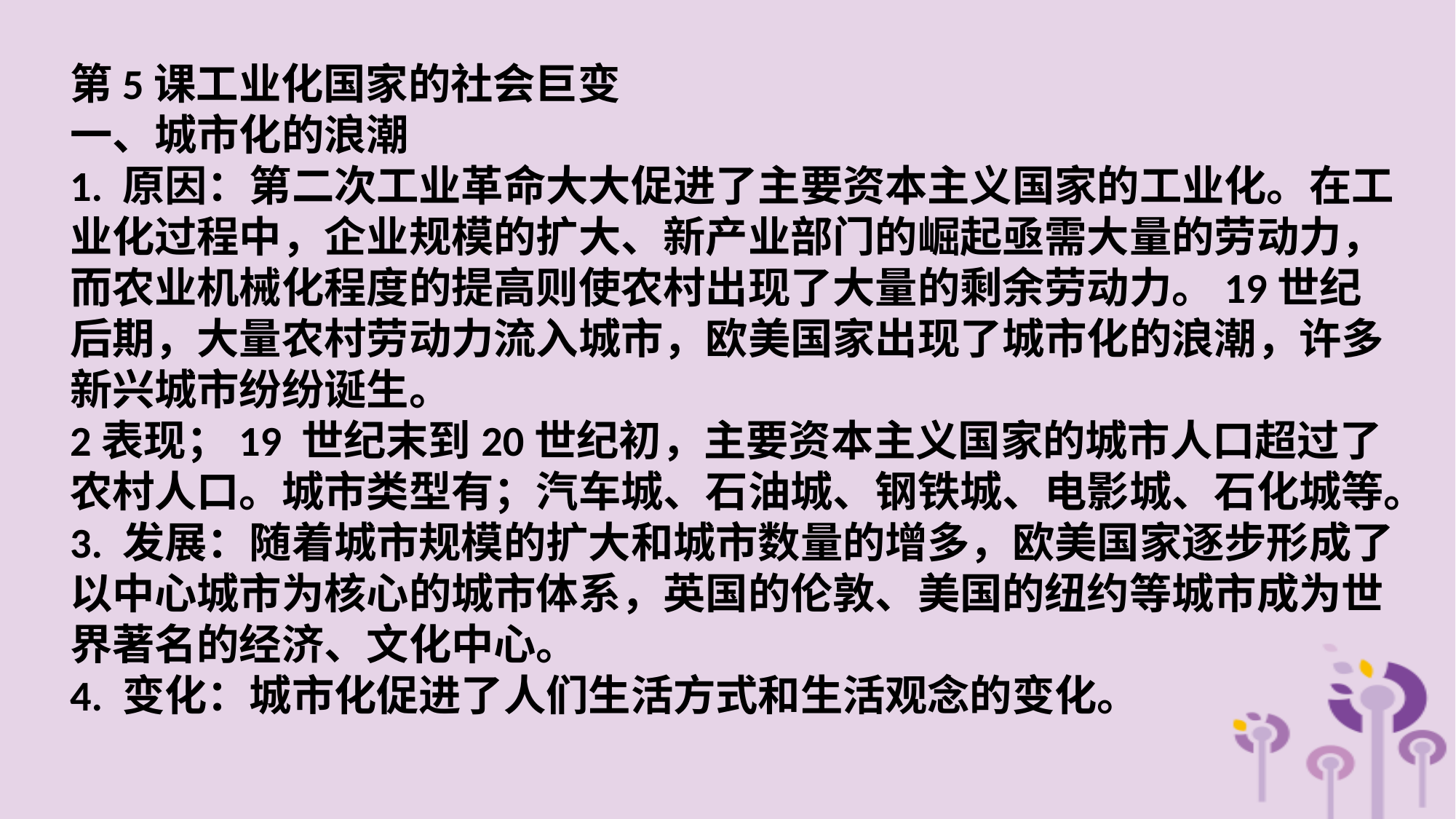

第5课工业化国家的社会巨变
一、城市化的浪潮
1. 原因：第二次工业革命大大促进了主要资本主义国家的工业化。在工业化过程中，企业规模的扩大、新产业部门的崛起亟需大量的劳动力，而农业机械化程度的提高则使农村出现了大量的剩余劳动力。19世纪后期，大量农村劳动力流入城市，欧美国家出现了城市化的浪潮，许多新兴城市纷纷诞生。
2表现；19 世纪末到20世纪初，主要资本主义国家的城市人口超过了农村人口。城市类型有；汽车城、石油城、钢铁城、电影城、石化城等。
3. 发展：随着城市规模的扩大和城市数量的增多，欧美国家逐步形成了以中心城市为核心的城市体系，英国的伦敦、美国的纽约等城市成为世界著名的经济、文化中心。
4. 变化：城市化促进了人们生活方式和生活观念的变化。